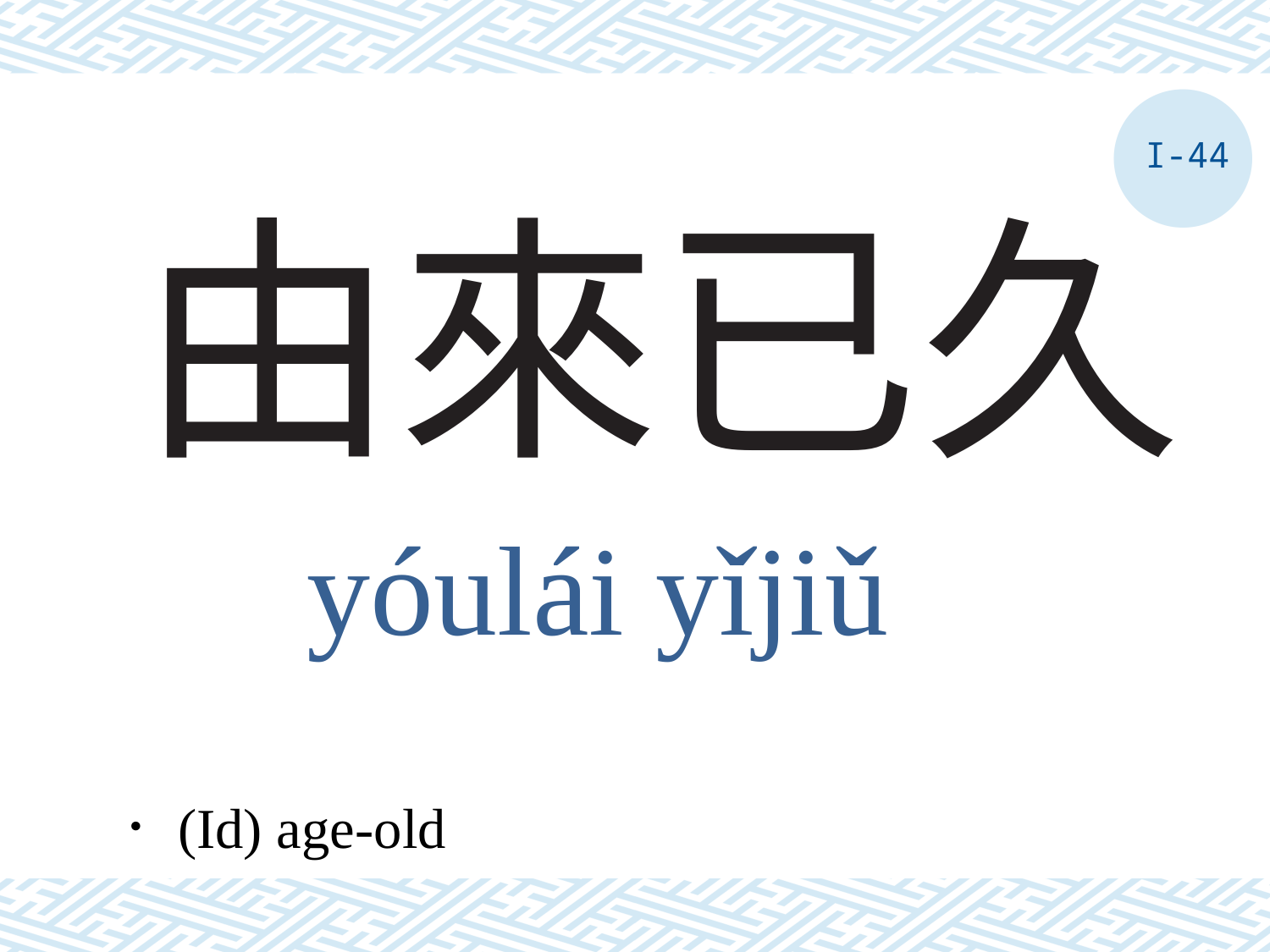

I-44

# 由來已久
yóulái yǐjiǔ
．(Id) age-old